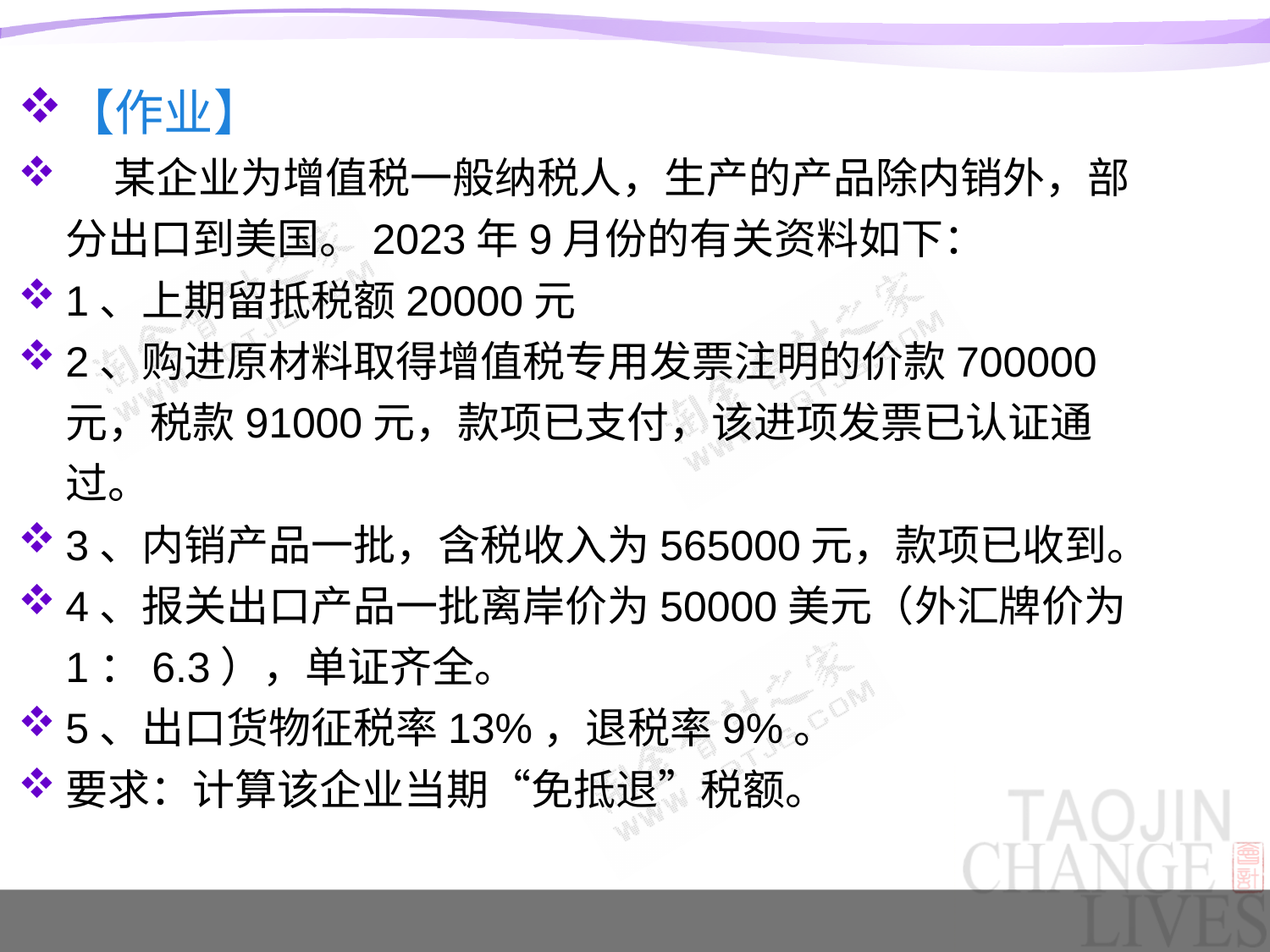

【作业】
    某企业为增值税一般纳税人，生产的产品除内销外，部分出口到美国。2023年9月份的有关资料如下：
1、上期留抵税额20000元
2、购进原材料取得增值税专用发票注明的价款700000元，税款91000元，款项已支付，该进项发票已认证通过。
3、内销产品一批，含税收入为565000元，款项已收到。
4、报关出口产品一批离岸价为50000美元（外汇牌价为1：6.3），单证齐全。
5、出口货物征税率13%，退税率9%。
要求：计算该企业当期“免抵退”税额。